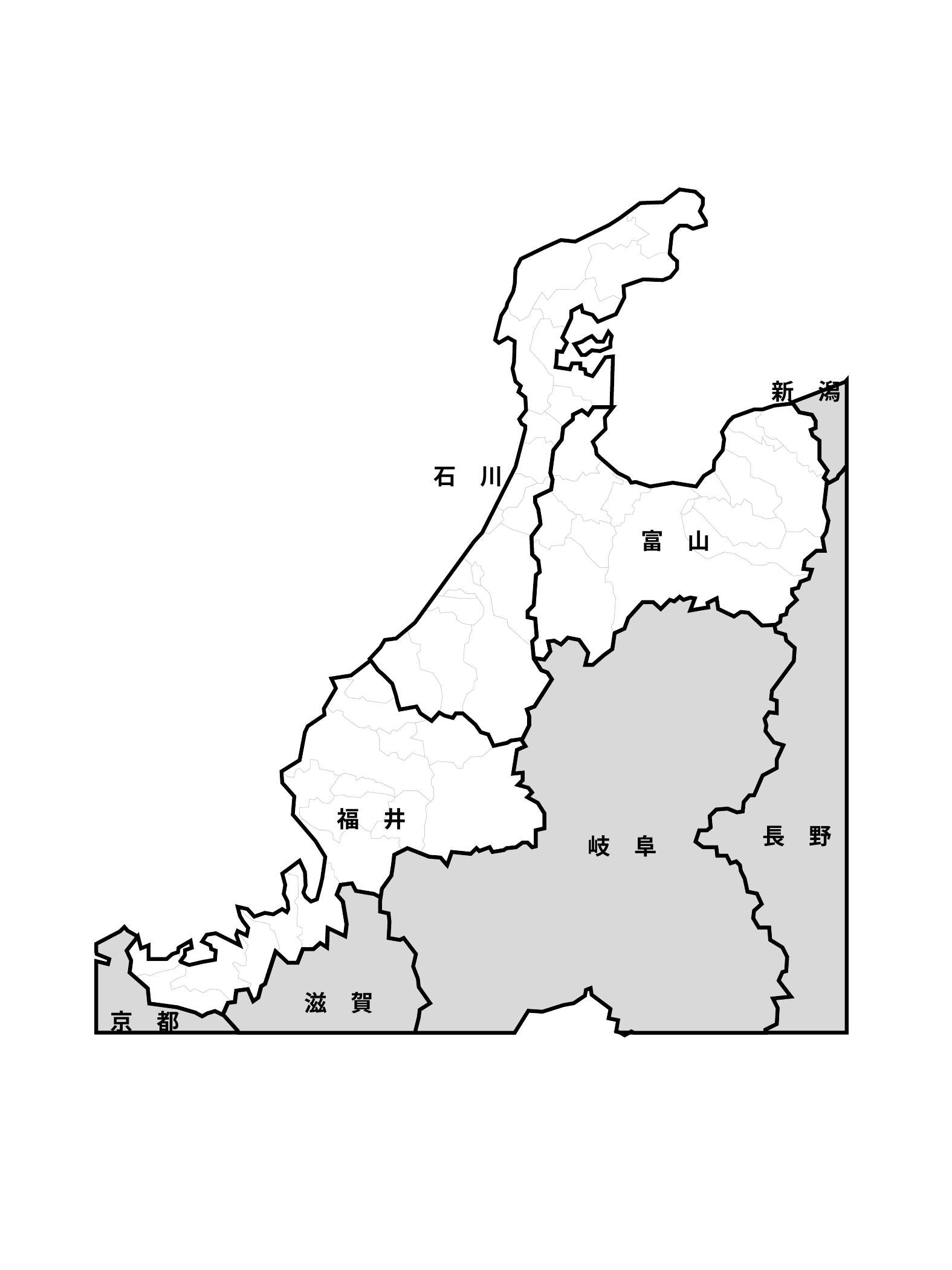

石　川
新　潟

富　山

福　井
長　野
岐　阜

滋　賀
京　都